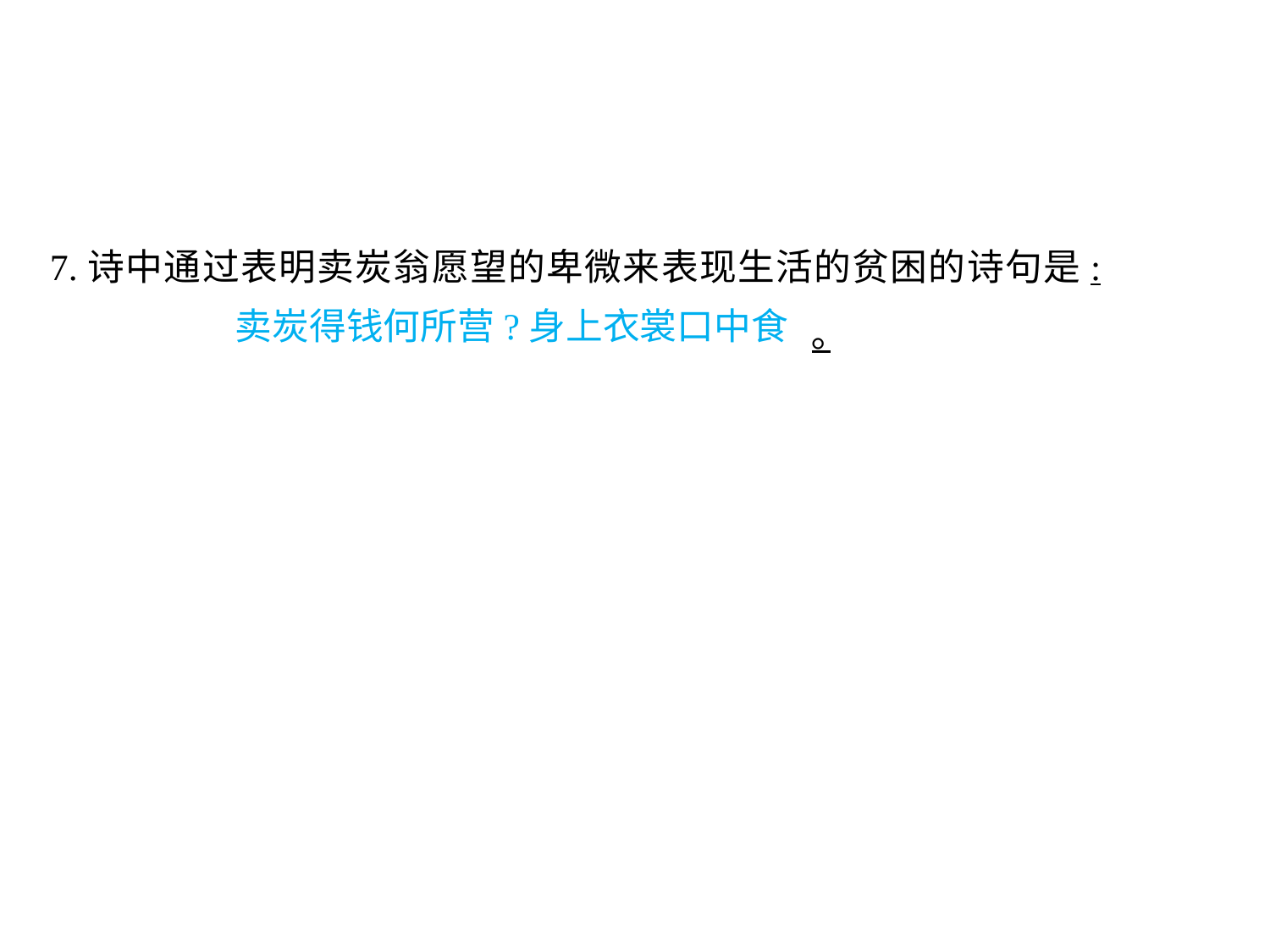

卖炭得钱何所营?身上衣裳口中食
7.诗中通过表明卖炭翁愿望的卑微来表现生活的贫困的诗句是:							｡